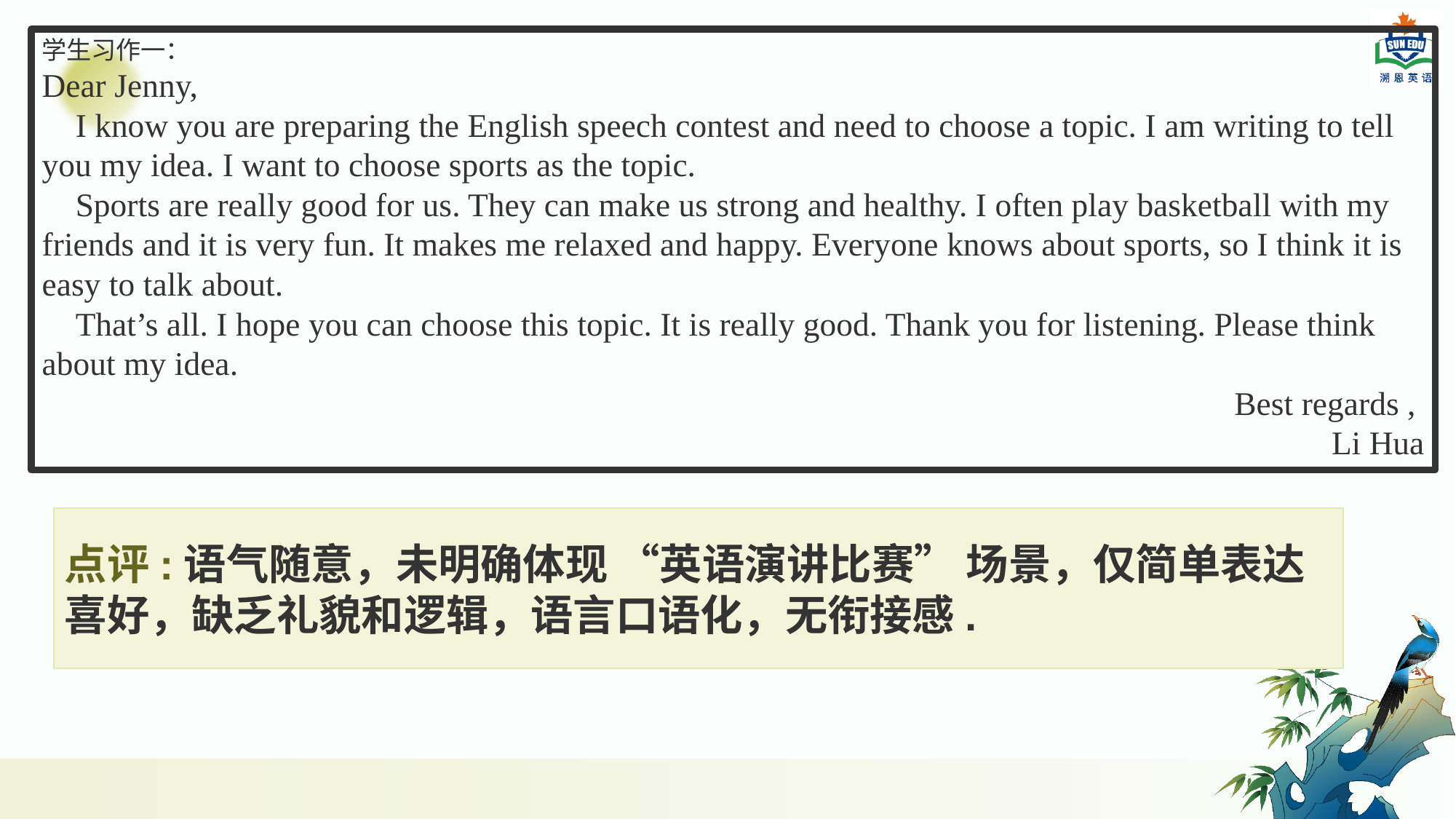

学生习作一：
Dear Jenny,
    I know you are preparing the English speech contest and need to choose a topic. I am writing to tell you my idea. I want to choose sports as the topic.
    Sports are really good for us. They can make us strong and healthy. I often play basketball with my friends and it is very fun. It makes me relaxed and happy. Everyone knows about sports, so I think it is easy to talk about.
    That’s all. I hope you can choose this topic. It is really good. Thank you for listening. Please think about my idea.
Best regards ,
Li Hua

点评:语气随意，未明确体现 “英语演讲比赛” 场景，仅简单表达喜好，缺乏礼貌和逻辑，语言口语化，无衔接感.